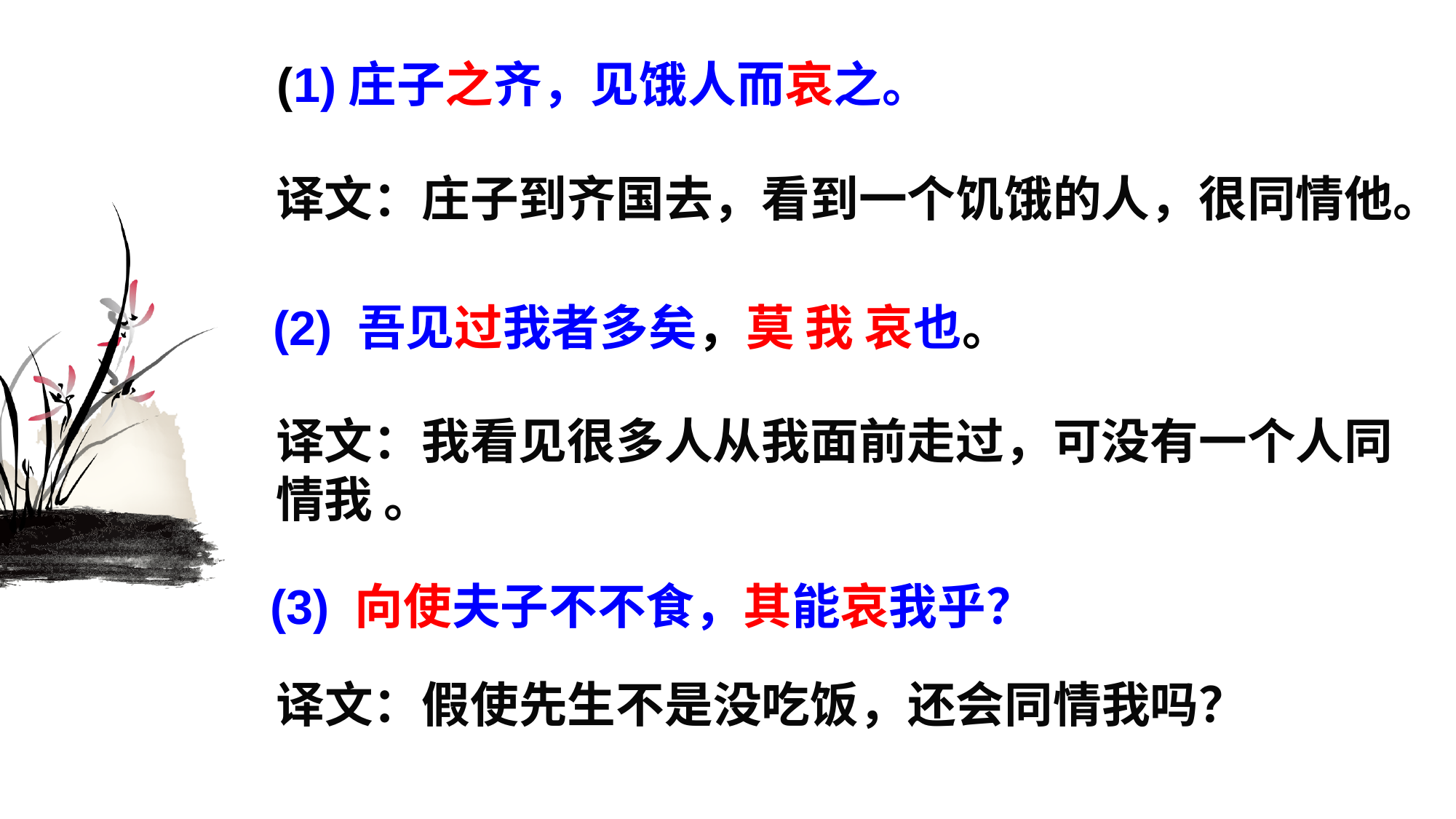

(1)庄子之齐，见饿人而哀之。
译文：庄子到齐国去，看到一个饥饿的人，很同情他。
(2) 吾见过我者多矣，莫 我 哀也。
译文：我看见很多人从我面前走过，可没有一个人同
情我 。
(3) 向使夫子不不食，其能哀我乎？
译文：假使先生不是没吃饭，还会同情我吗？